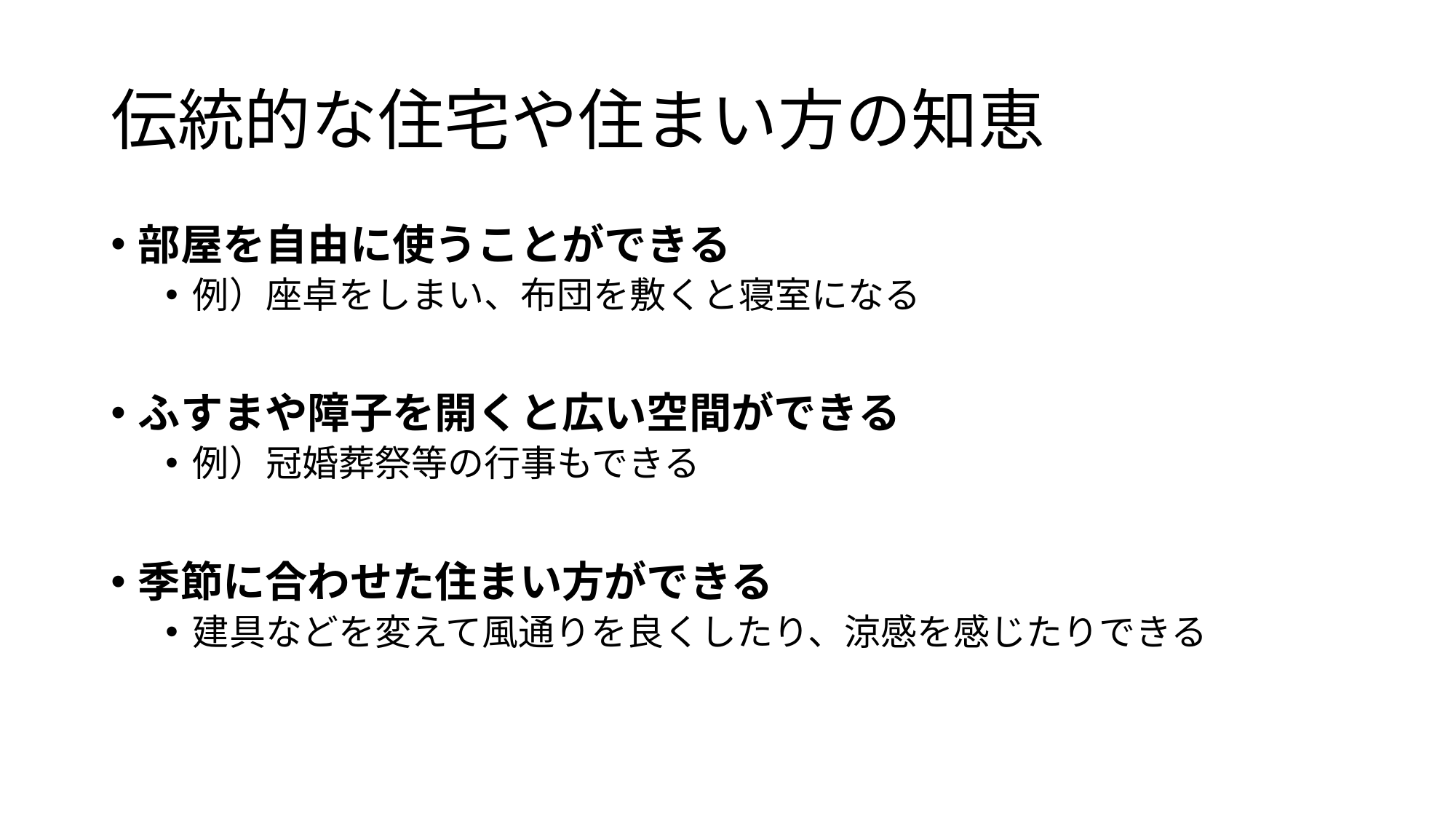

# 伝統的な住宅や住まい方の知恵
部屋を自由に使うことができる
例）座卓をしまい、布団を敷くと寝室になる

ふすまや障子を開くと広い空間ができる
例）冠婚葬祭等の行事もできる

季節に合わせた住まい方ができる
建具などを変えて風通りを良くしたり、涼感を感じたりできる